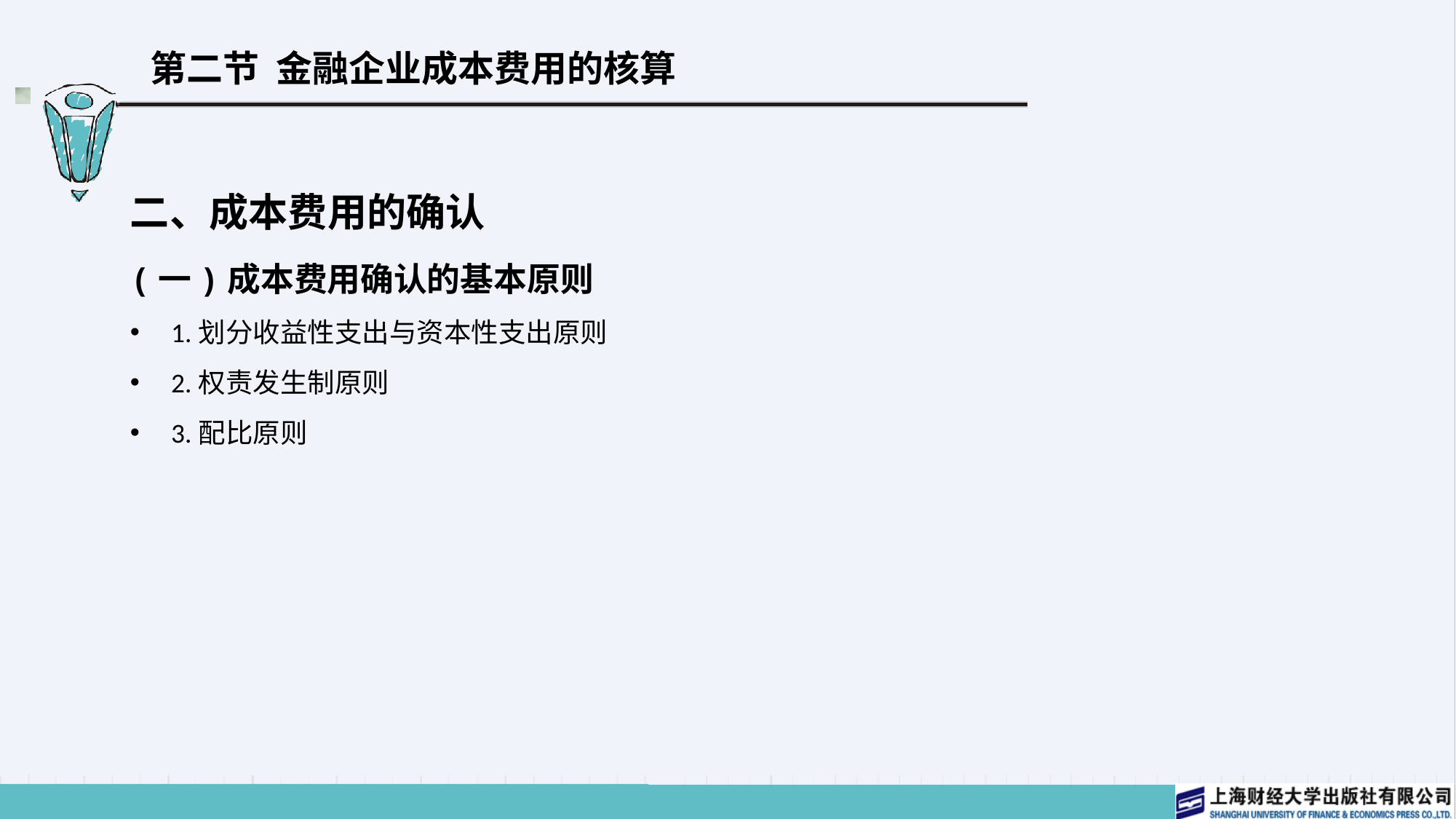

# 第二节  金融企业成本费用的核算
二、成本费用的确认
(一)成本费用确认的基本原则
1.划分收益性支出与资本性支出原则
2.权责发生制原则
3.配比原则